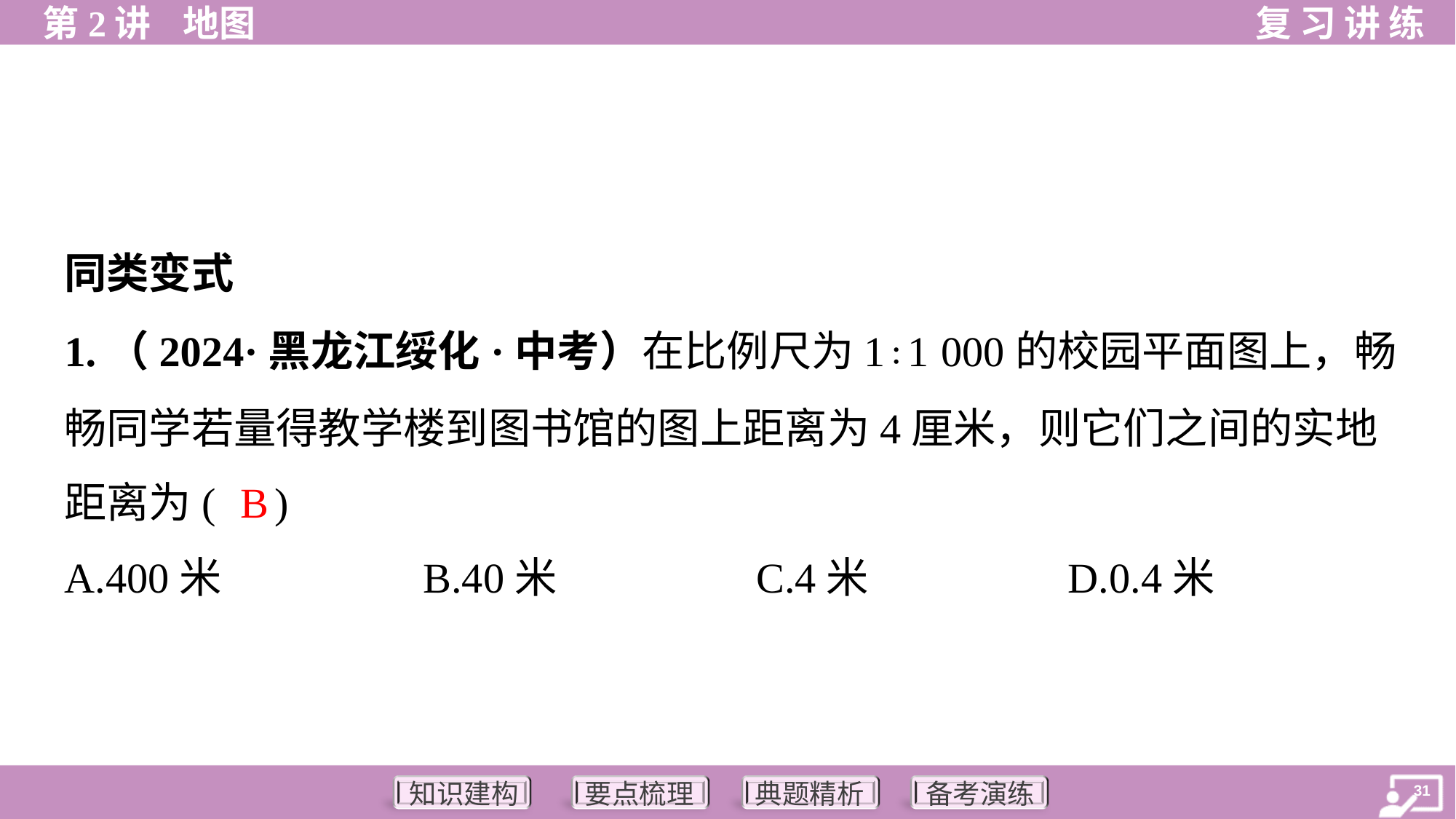

同类变式
1.（2024·黑龙江绥化·中考）在比例尺为1∶1 000的校园平面图上，畅
畅同学若量得教学楼到图书馆的图上距离为4厘米，则它们之间的实地
距离为(     )
B
A.400米	B.40米	C.4米	D.0.4米